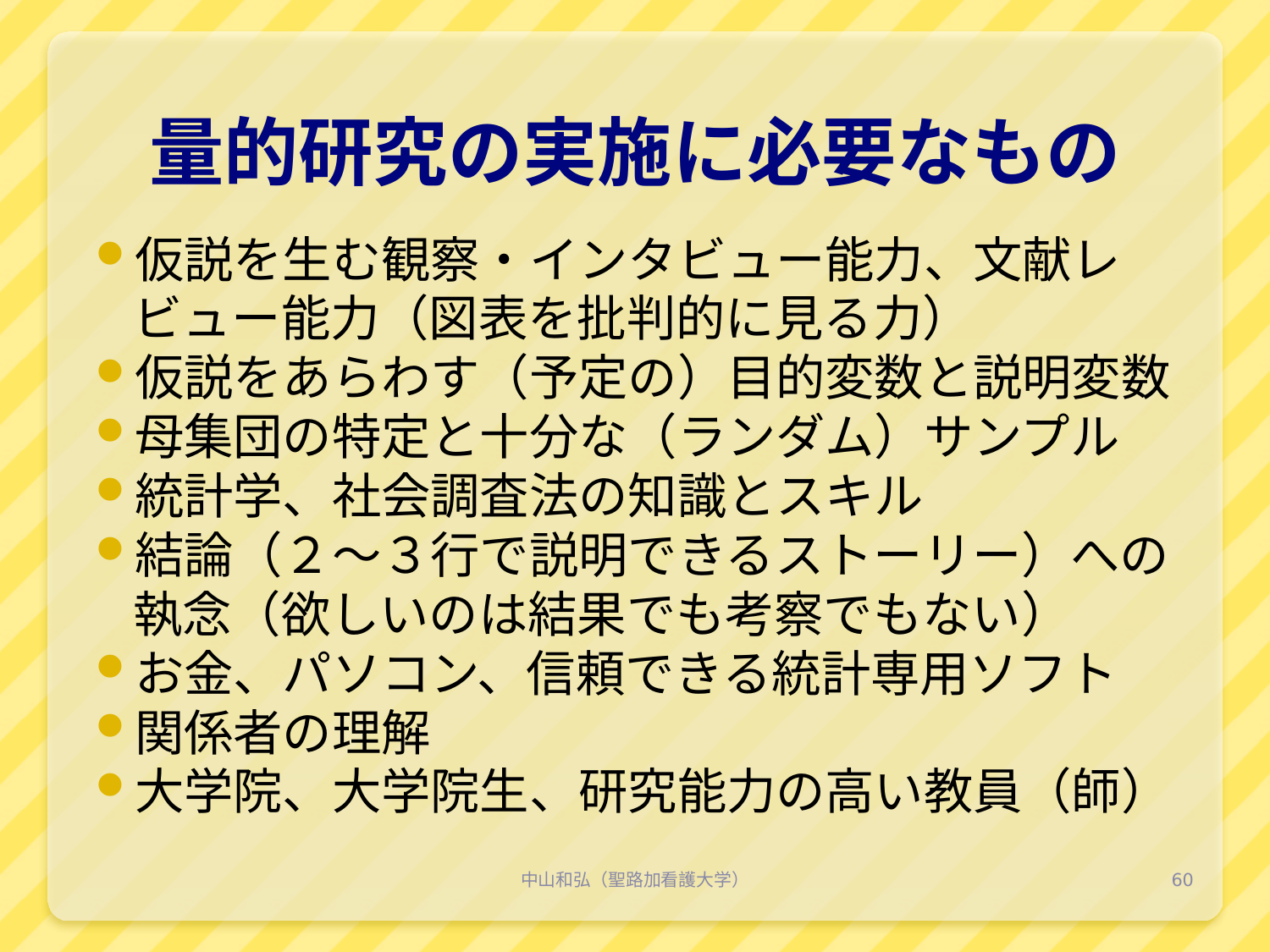

# 量的研究の実施に必要なもの
仮説を生む観察・インタビュー能力、文献レビュー能力（図表を批判的に見る力）
仮説をあらわす（予定の）目的変数と説明変数
母集団の特定と十分な（ランダム）サンプル
統計学、社会調査法の知識とスキル
結論（２～３行で説明できるストーリー）への執念（欲しいのは結果でも考察でもない）
お金、パソコン、信頼できる統計専用ソフト
関係者の理解
大学院、大学院生、研究能力の高い教員（師）

中山和弘（聖路加看護大学）
60